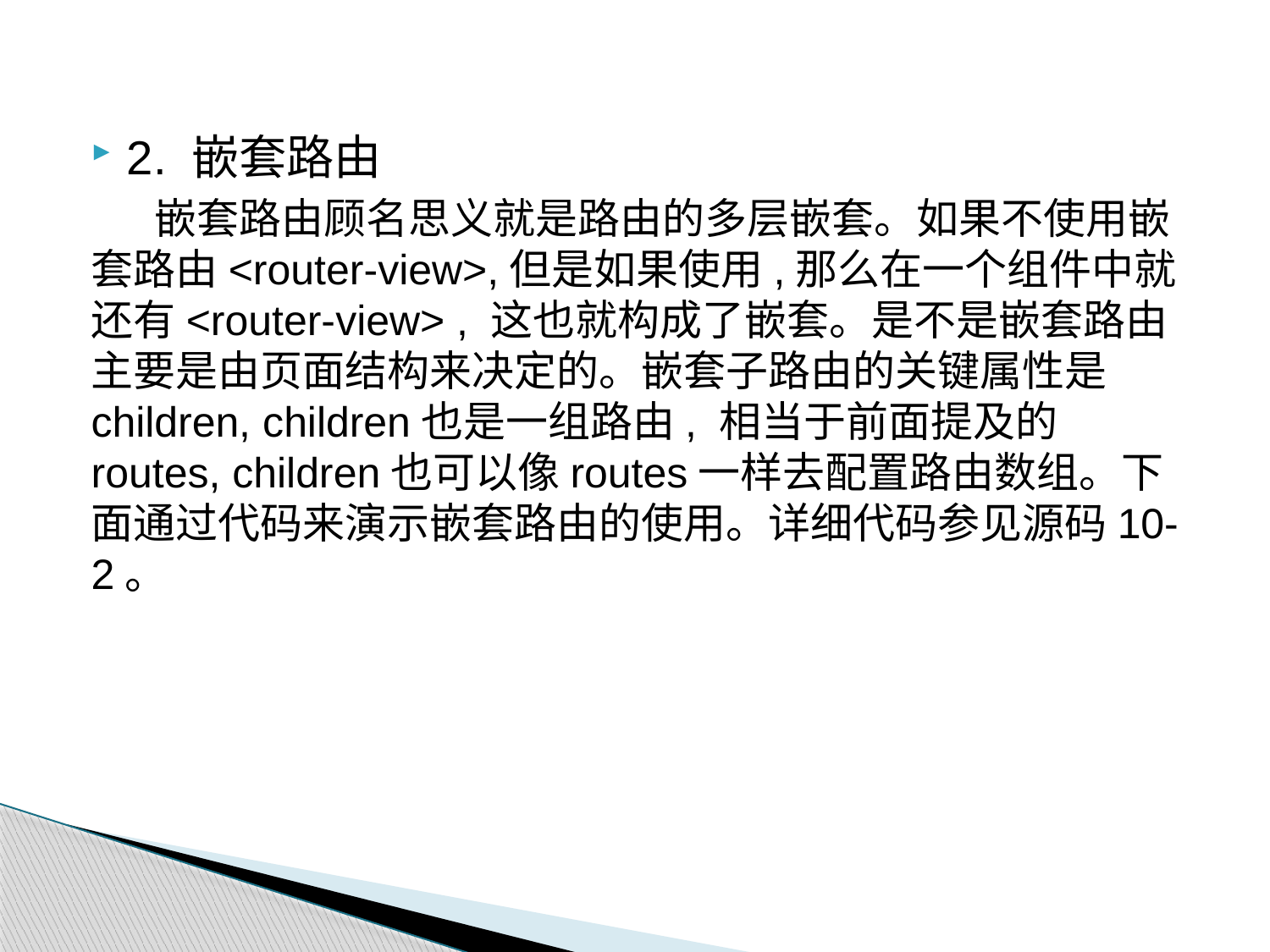

2. 嵌套路由
嵌套路由顾名思义就是路由的多层嵌套。如果不使用嵌套路由<router-view>,但是如果使用,那么在一个组件中就还有<router-view> , 这也就构成了嵌套。是不是嵌套路由主要是由页面结构来决定的。嵌套子路由的关键属性是 children, children也是一组路由, 相当于前面提及的routes, children也可以像routes一样去配置路由数组。下面通过代码来演示嵌套路由的使用。详细代码参见源码10-2。